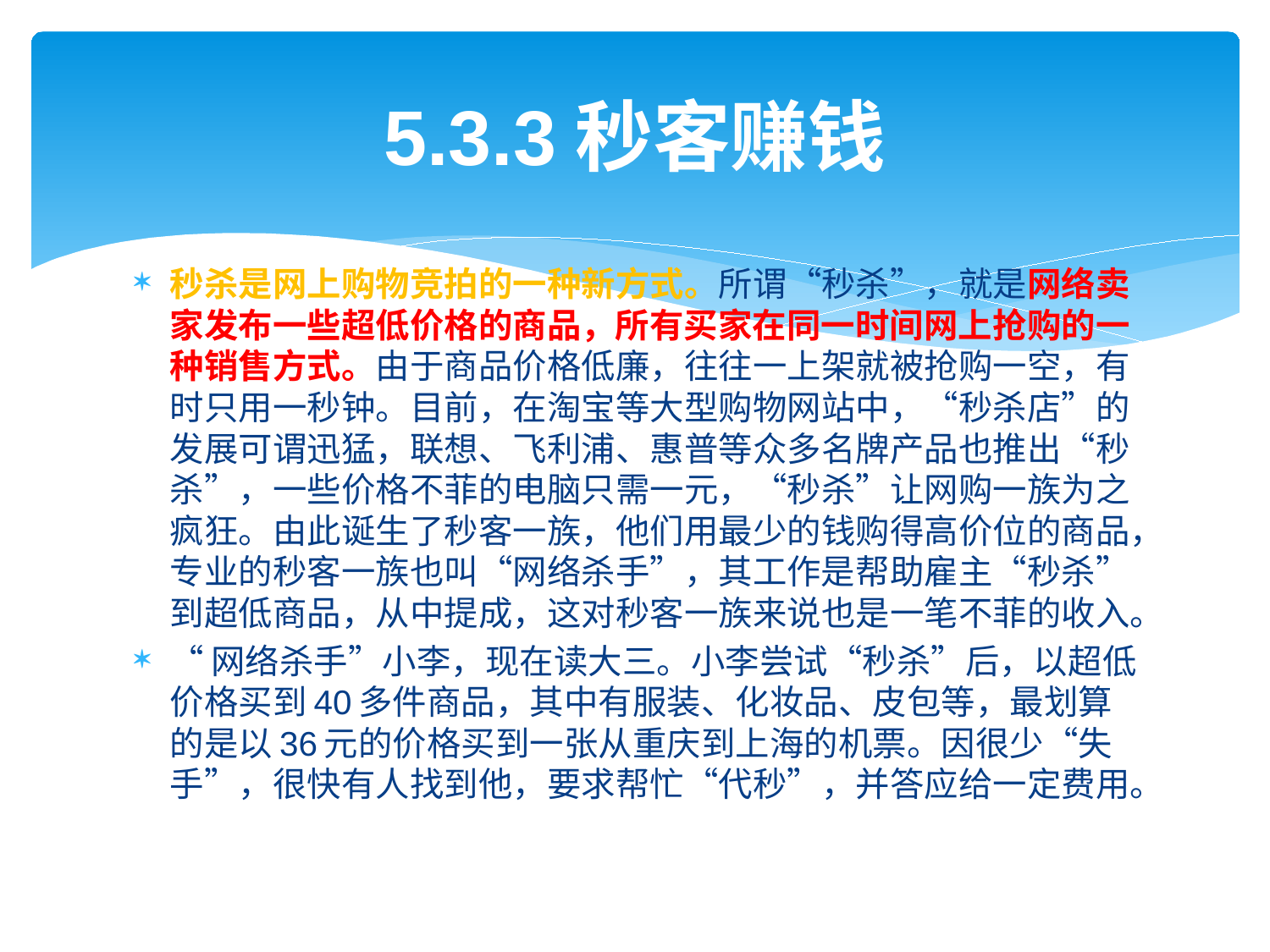

# 5.3.3秒客赚钱
秒杀是网上购物竞拍的一种新方式。所谓“秒杀”，就是网络卖家发布一些超低价格的商品，所有买家在同一时间网上抢购的一种销售方式。由于商品价格低廉，往往一上架就被抢购一空，有时只用一秒钟。目前，在淘宝等大型购物网站中，“秒杀店”的发展可谓迅猛，联想、飞利浦、惠普等众多名牌产品也推出“秒杀”，一些价格不菲的电脑只需一元，“秒杀”让网购一族为之疯狂。由此诞生了秒客一族，他们用最少的钱购得高价位的商品，专业的秒客一族也叫“网络杀手”，其工作是帮助雇主“秒杀”到超低商品，从中提成，这对秒客一族来说也是一笔不菲的收入。
“网络杀手”小李，现在读大三。小李尝试“秒杀”后，以超低价格买到40多件商品，其中有服装、化妆品、皮包等，最划算的是以36元的价格买到一张从重庆到上海的机票。因很少“失手”，很快有人找到他，要求帮忙“代秒”，并答应给一定费用。